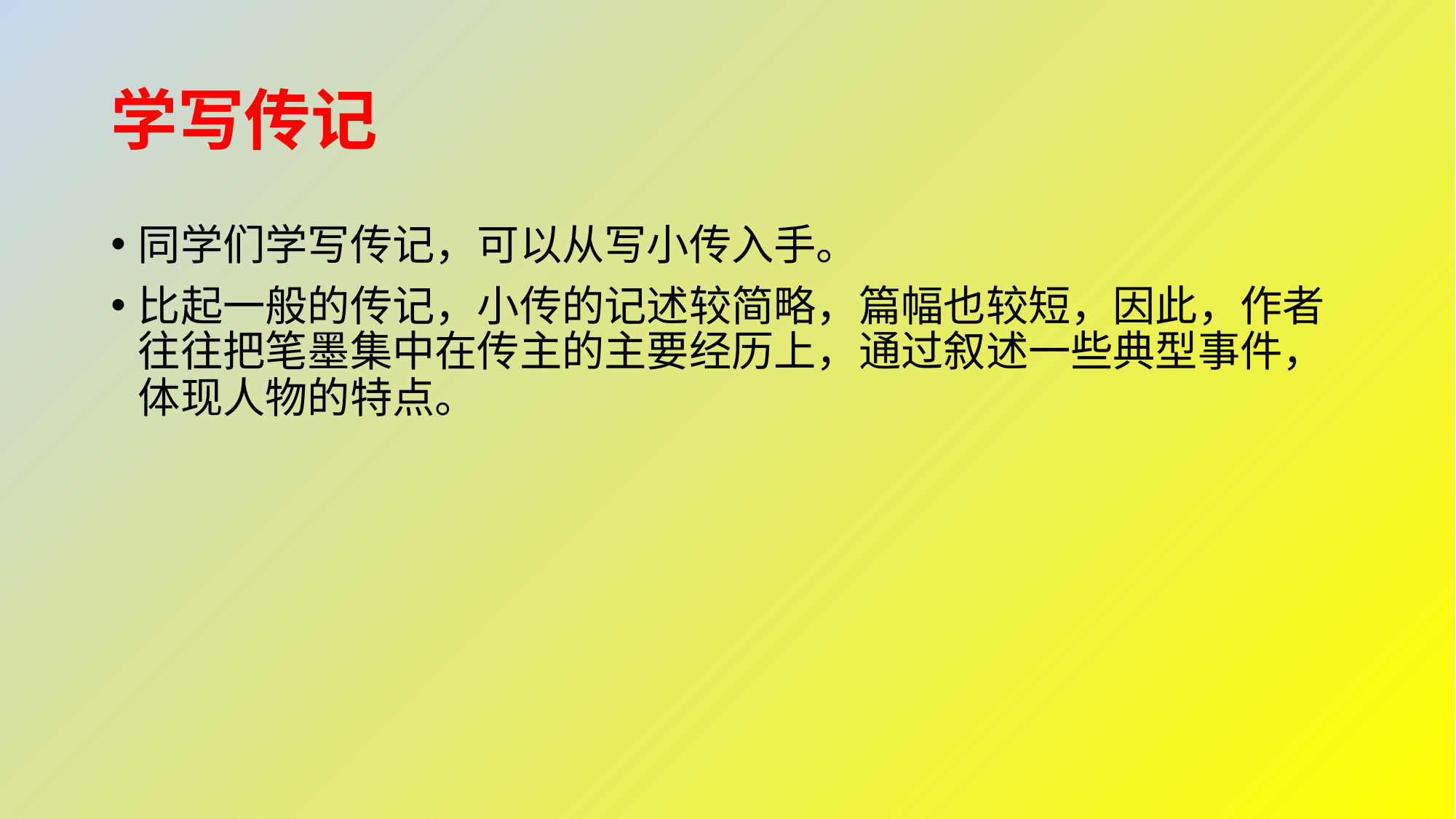

# 学写传记
同学们学写传记，可以从写小传入手。
比起一般的传记，小传的记述较简略，篇幅也较短，因此，作者往往把笔墨集中在传主的主要经历上，通过叙述一些典型事件，体现人物的特点。